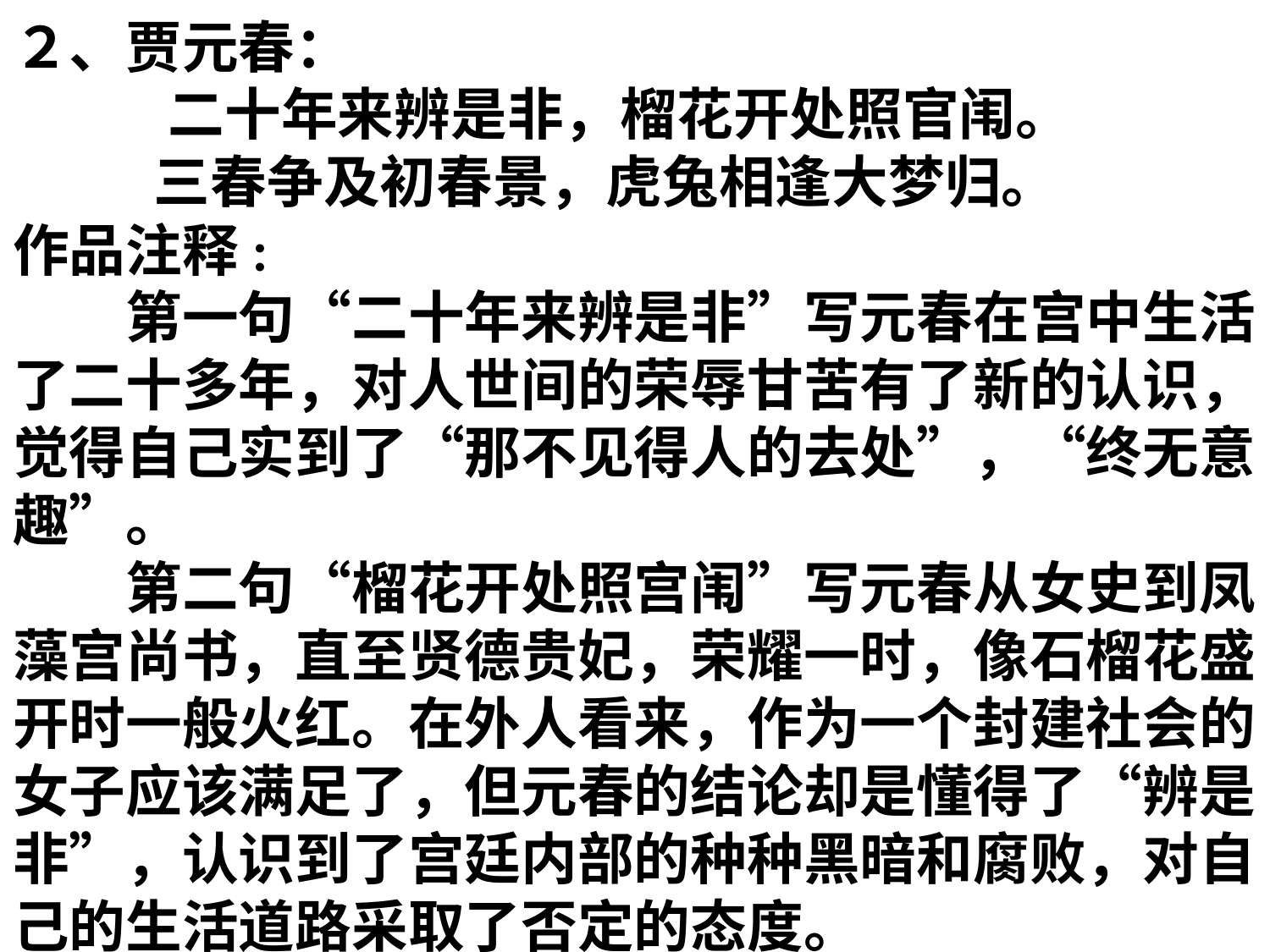

２、贾元春：
           二十年来辨是非，榴花开处照官闱。
           三春争及初春景，虎兔相逢大梦归。
作品注释:
　　第一句“二十年来辨是非”写元春在宫中生活了二十多年，对人世间的荣辱甘苦有了新的认识，觉得自己实到了“那不见得人的去处”，“终无意趣”。
　　第二句“榴花开处照宫闱”写元春从女史到凤藻宫尚书，直至贤德贵妃，荣耀一时，像石榴花盛开时一般火红。在外人看来，作为一个封建社会的女子应该满足了，但元春的结论却是懂得了“辨是非”，认识到了宫廷内部的种种黑暗和腐败，对自己的生活道路采取了否定的态度。